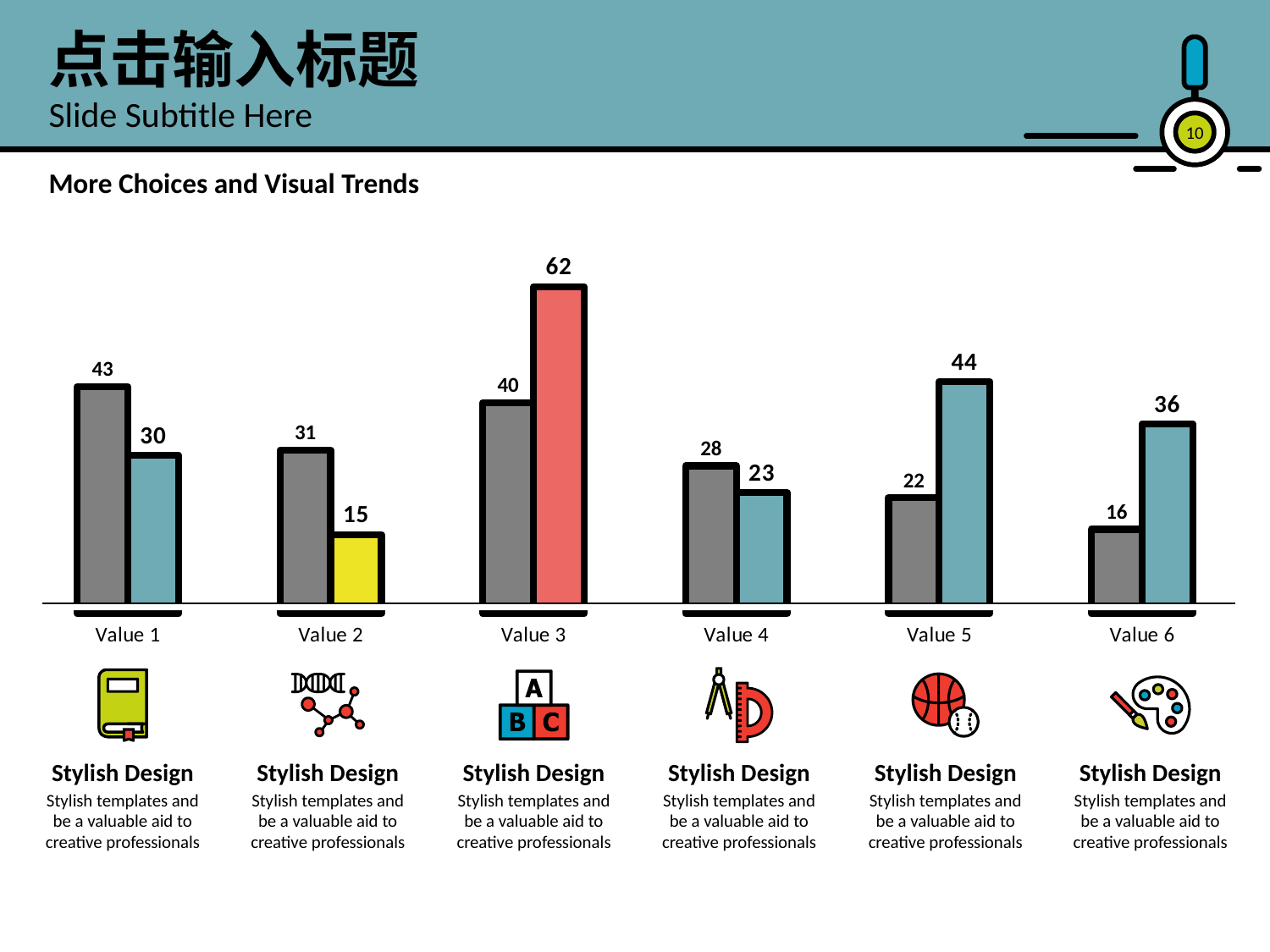

点击输入标题
Slide Subtitle Here
10
More Choices and Visual Trends

### Chart

| Category | 계열 1 | 계열 2 |
|---|---|---|
| Value 1 | 43.0 | 30.0 |
| Value 2 | 31.0 | 15.0 |
| Value 3 | 40.0 | 62.0 |
| Value 4 | 28.0 | 23.0 |
| Value 5 | 22.0 | 44.0 |
| Value 6 | 16.0 | 36.0 |

Stylish Design
Stylish templates and be a valuable aid to creative professionals
Stylish Design
Stylish templates and be a valuable aid to creative professionals
Stylish Design
Stylish templates and be a valuable aid to creative professionals
Stylish Design
Stylish templates and be a valuable aid to creative professionals
Stylish Design
Stylish templates and be a valuable aid to creative professionals
Stylish Design
Stylish templates and be a valuable aid to creative professionals